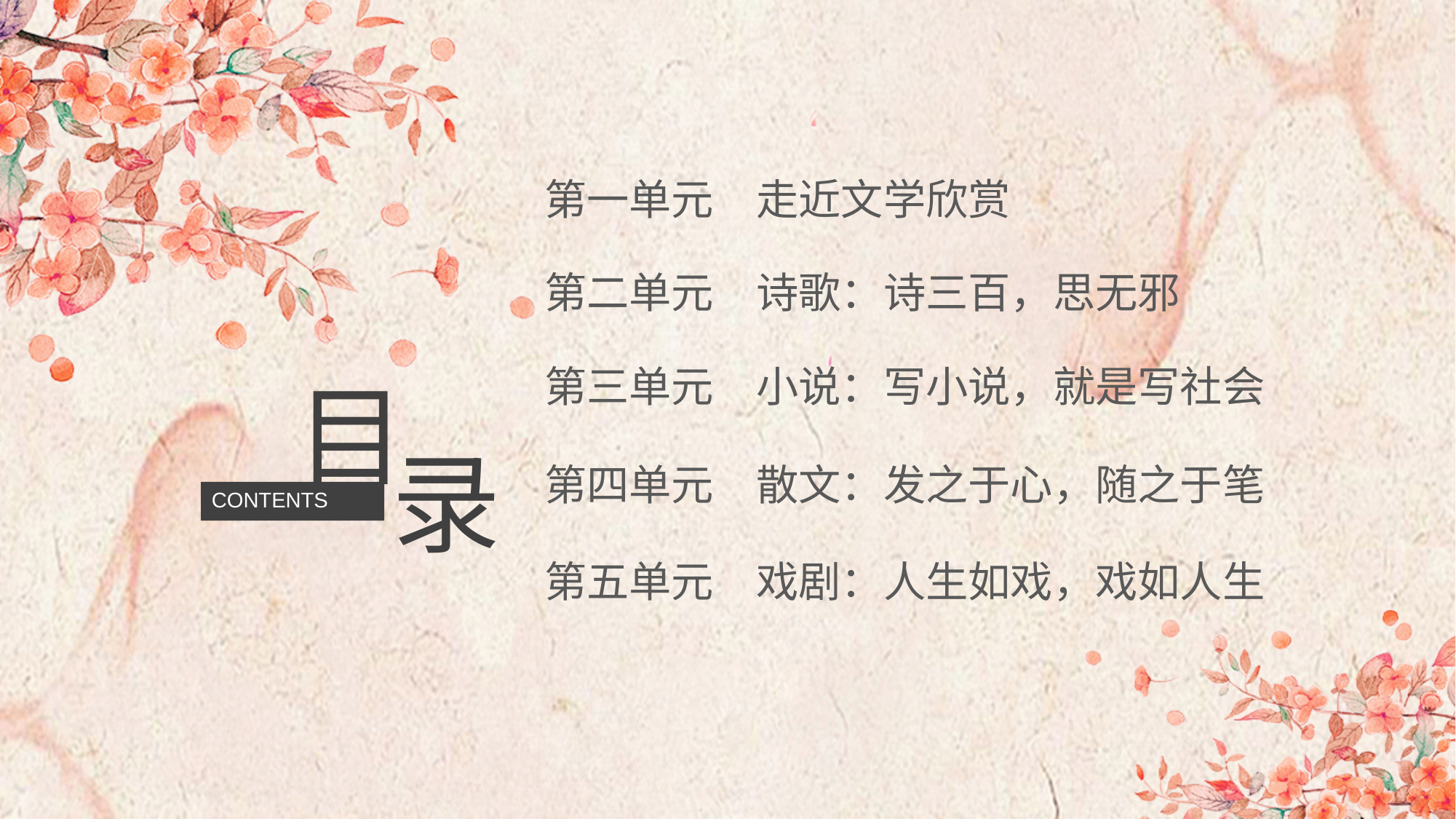

第一单元　走近文学欣赏
第二单元　诗歌：诗三百，思无邪
第三单元　小说：写小说，就是写社会
目
录
第四单元　散文：发之于心，随之于笔
CONTENTS

第五单元　戏剧：人生如戏，戏如人生